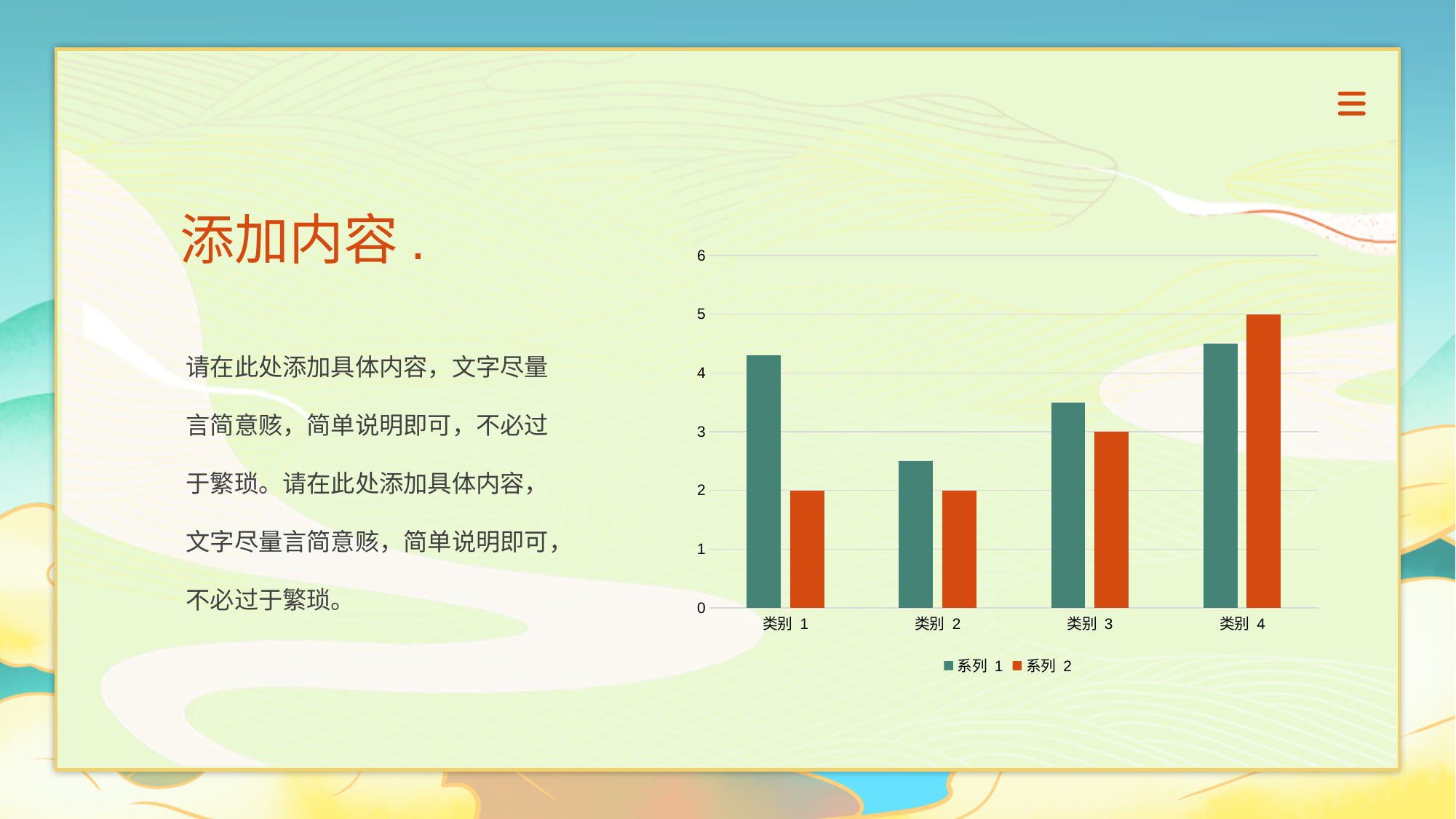

添加内容.

### Chart

| Category | 系列 1 | 系列 2 |
|---|---|---|
| 类别 1 | 4.3 | 2.0 |
| 类别 2 | 2.5 | 2.0 |
| 类别 3 | 3.5 | 3.0 |
| 类别 4 | 4.5 | 5.0 |
请在此处添加具体内容，文字尽量言简意赅，简单说明即可，不必过于繁琐。请在此处添加具体内容，文字尽量言简意赅，简单说明即可，不必过于繁琐。